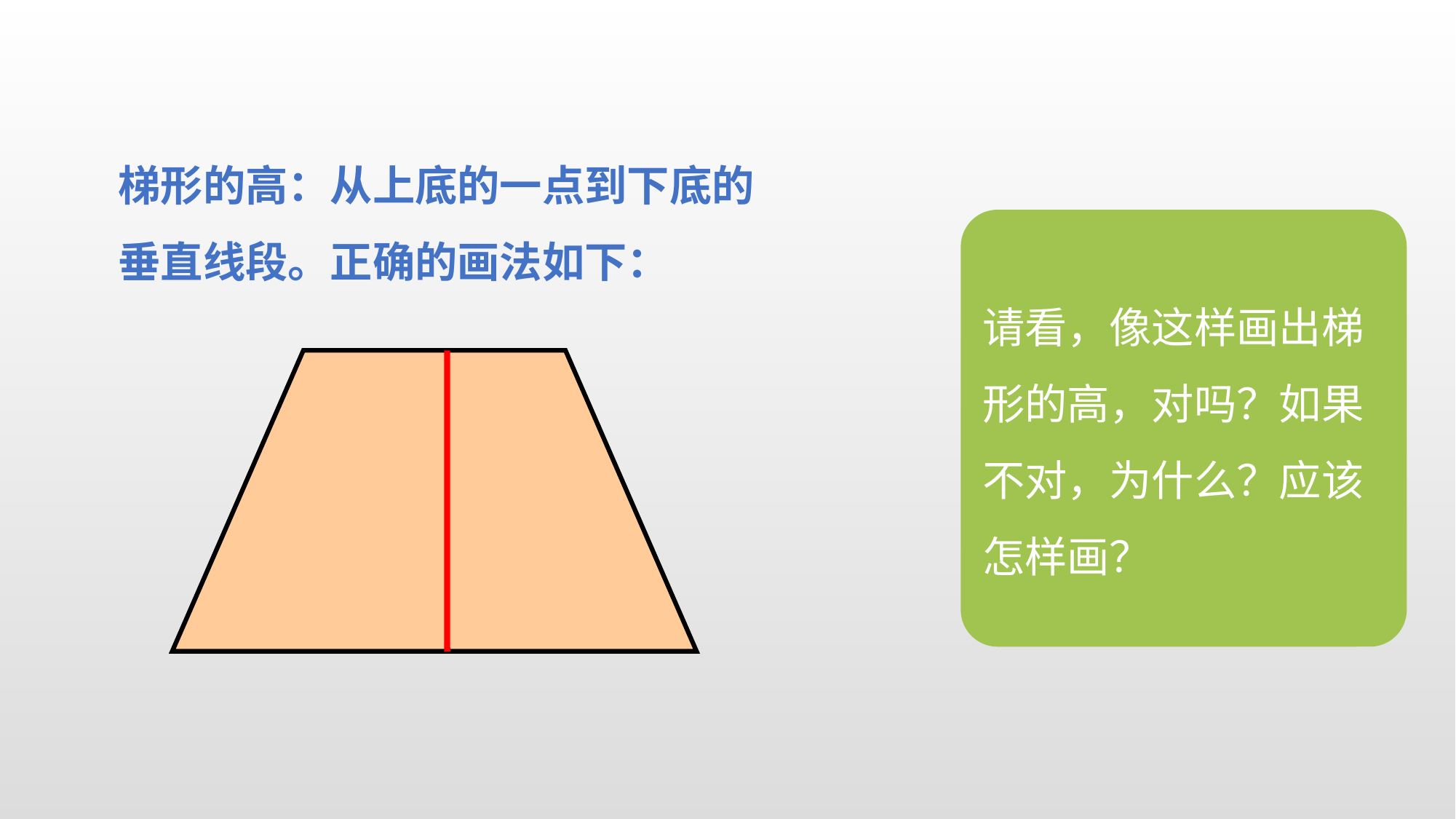

梯形的高：从上底的一点到下底的垂直线段。正确的画法如下：
请看，像这样画出梯形的高，对吗？如果不对，为什么？应该怎样画？